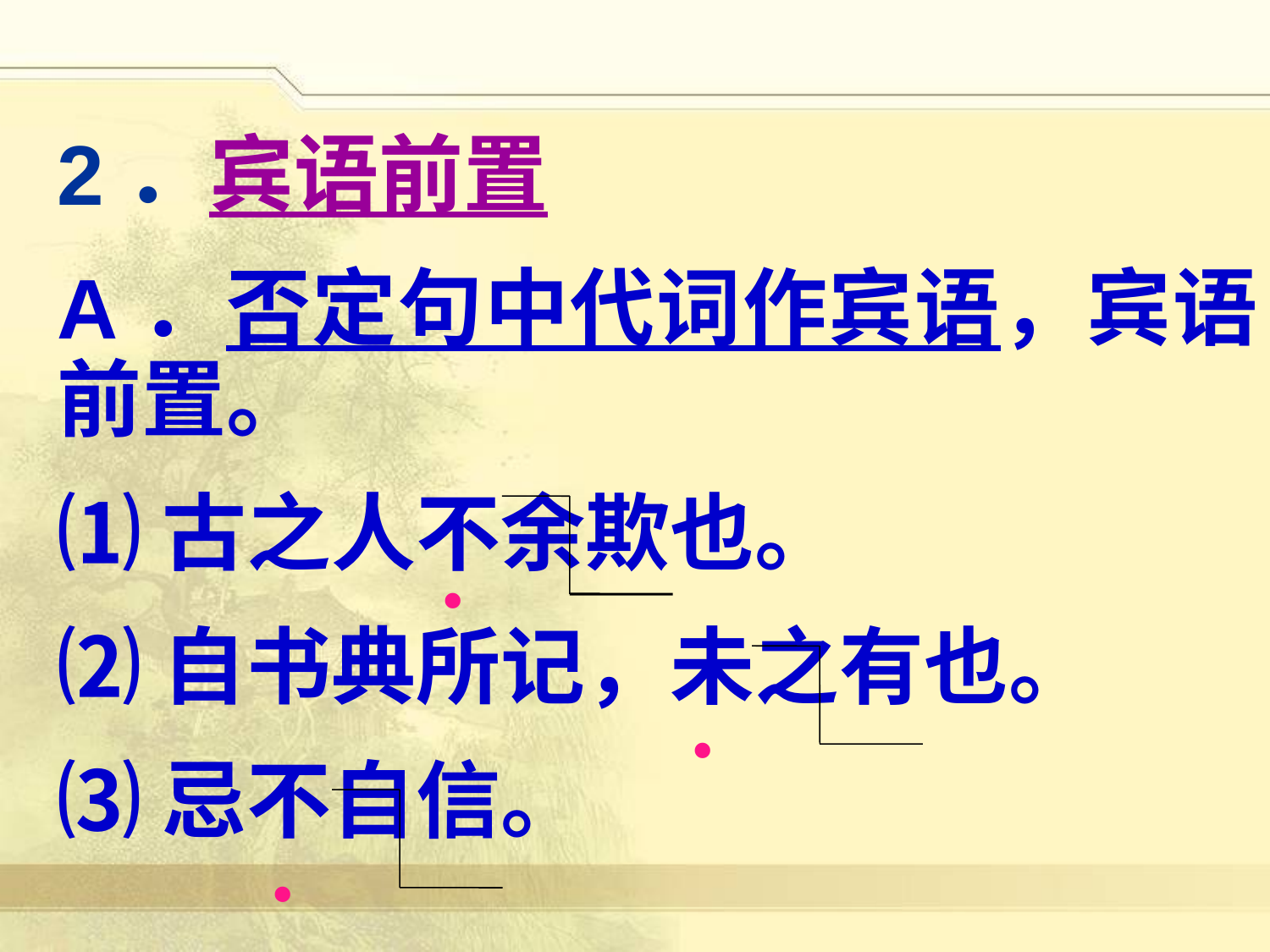

2．宾语前置
A．否定句中代词作宾语，宾语前置。
⑴古之人不余欺也。
⑵自书典所记，未之有也。
⑶忌不自信。

·

·

·